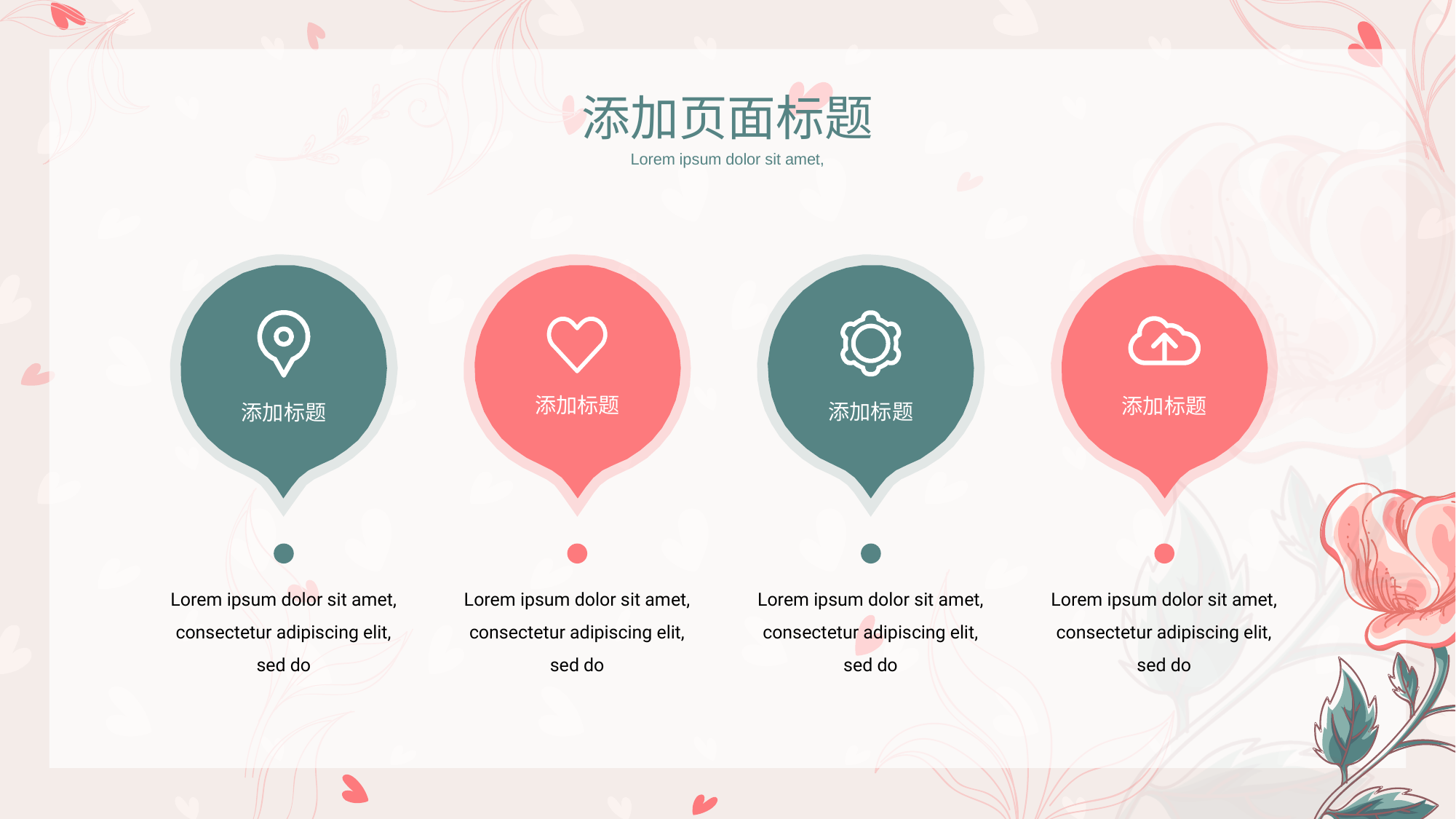

添加页面标题
Lorem ipsum dolor sit amet,

添加标题
添加标题
添加标题
添加标题

Lorem ipsum dolor sit amet, consectetur adipiscing elit, sed do
Lorem ipsum dolor sit amet, consectetur adipiscing elit, sed do
Lorem ipsum dolor sit amet, consectetur adipiscing elit, sed do
Lorem ipsum dolor sit amet, consectetur adipiscing elit, sed do